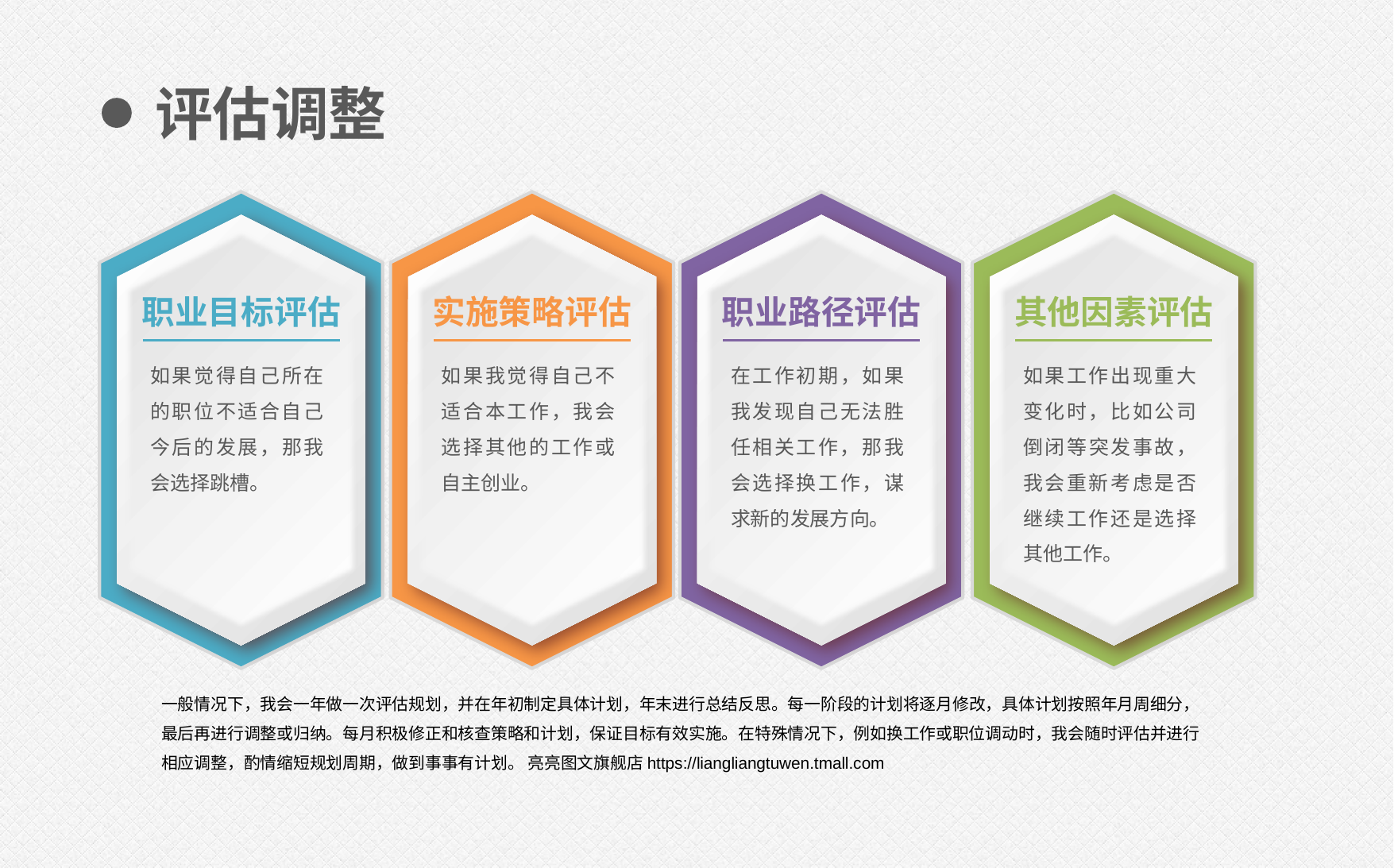

评估调整

职业目标评估
实施策略评估
职业路径评估
其他因素评估

如果觉得自己所在的职位不适合自己今后的发展，那我会选择跳槽。
如果我觉得自己不适合本工作，我会选择其他的工作或自主创业。
在工作初期，如果我发现自己无法胜任相关工作，那我会选择换工作，谋求新的发展方向。
如果工作出现重大变化时，比如公司倒闭等突发事故，我会重新考虑是否继续工作还是选择其他工作。
一般情况下，我会一年做一次评估规划，并在年初制定具体计划，年末进行总结反思。每一阶段的计划将逐月修改，具体计划按照年月周细分，最后再进行调整或归纳。每月积极修正和核查策略和计划，保证目标有效实施。在特殊情况下，例如换工作或职位调动时，我会随时评估并进行相应调整，酌情缩短规划周期，做到事事有计划。 亮亮图文旗舰店https://liangliangtuwen.tmall.com